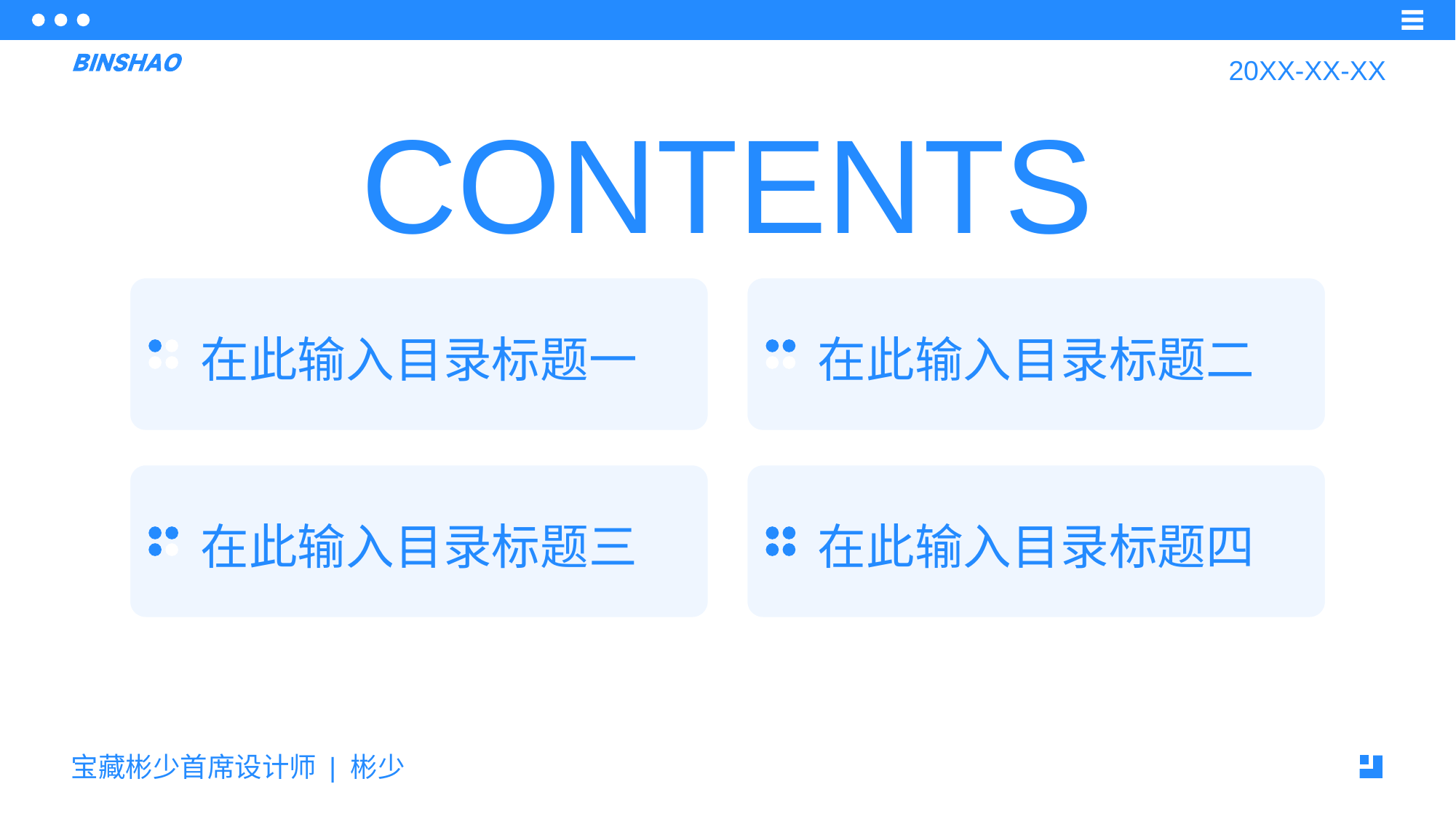

20XX-XX-XX
CONTENTS

在此输入目录标题一

在此输入目录标题二

在此输入目录标题三

在此输入目录标题四

宝藏彬少首席设计师 | 彬少